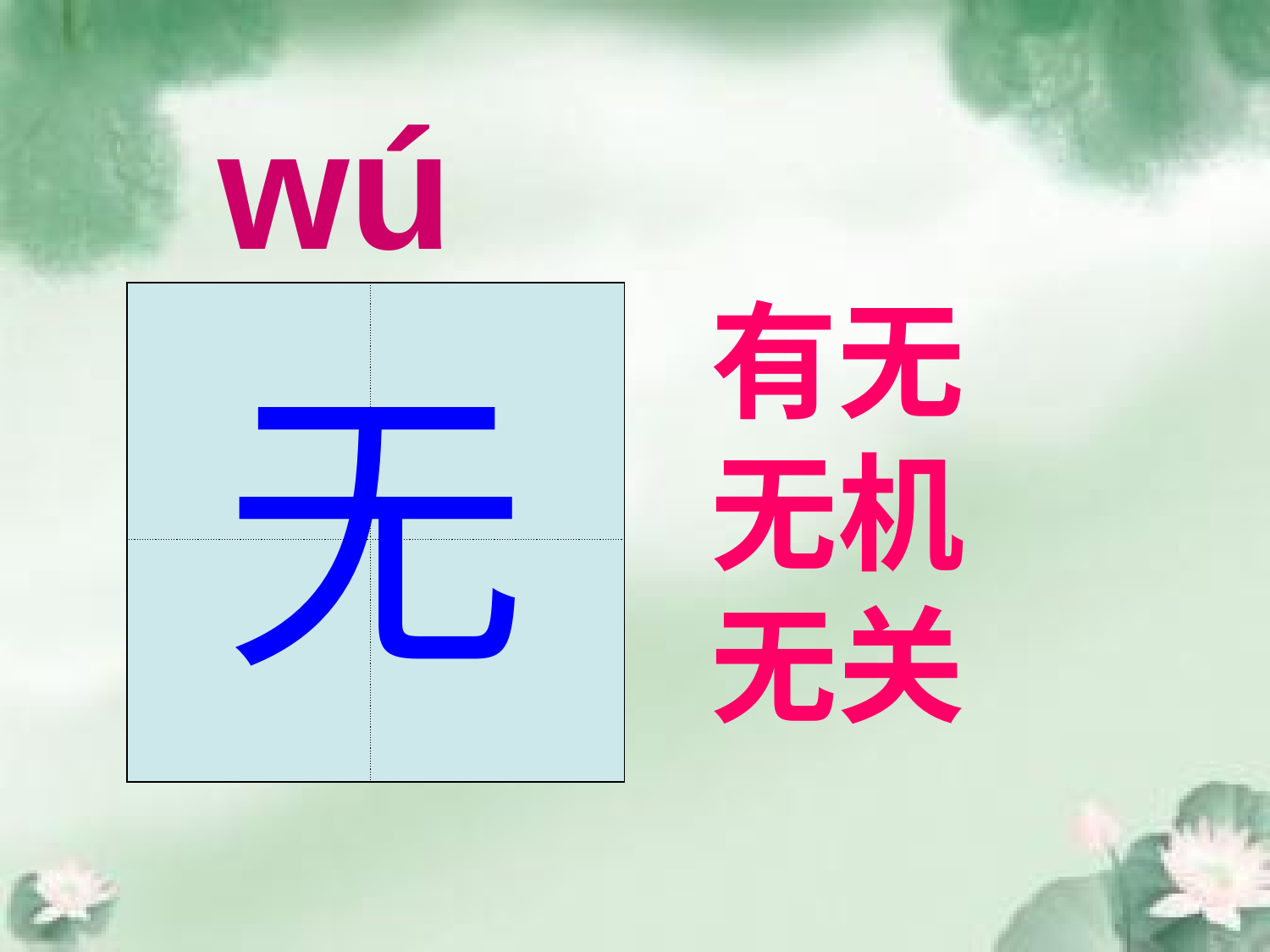

wú
有无
无机
无关
|  |  |
| --- | --- |
|  |  |
无